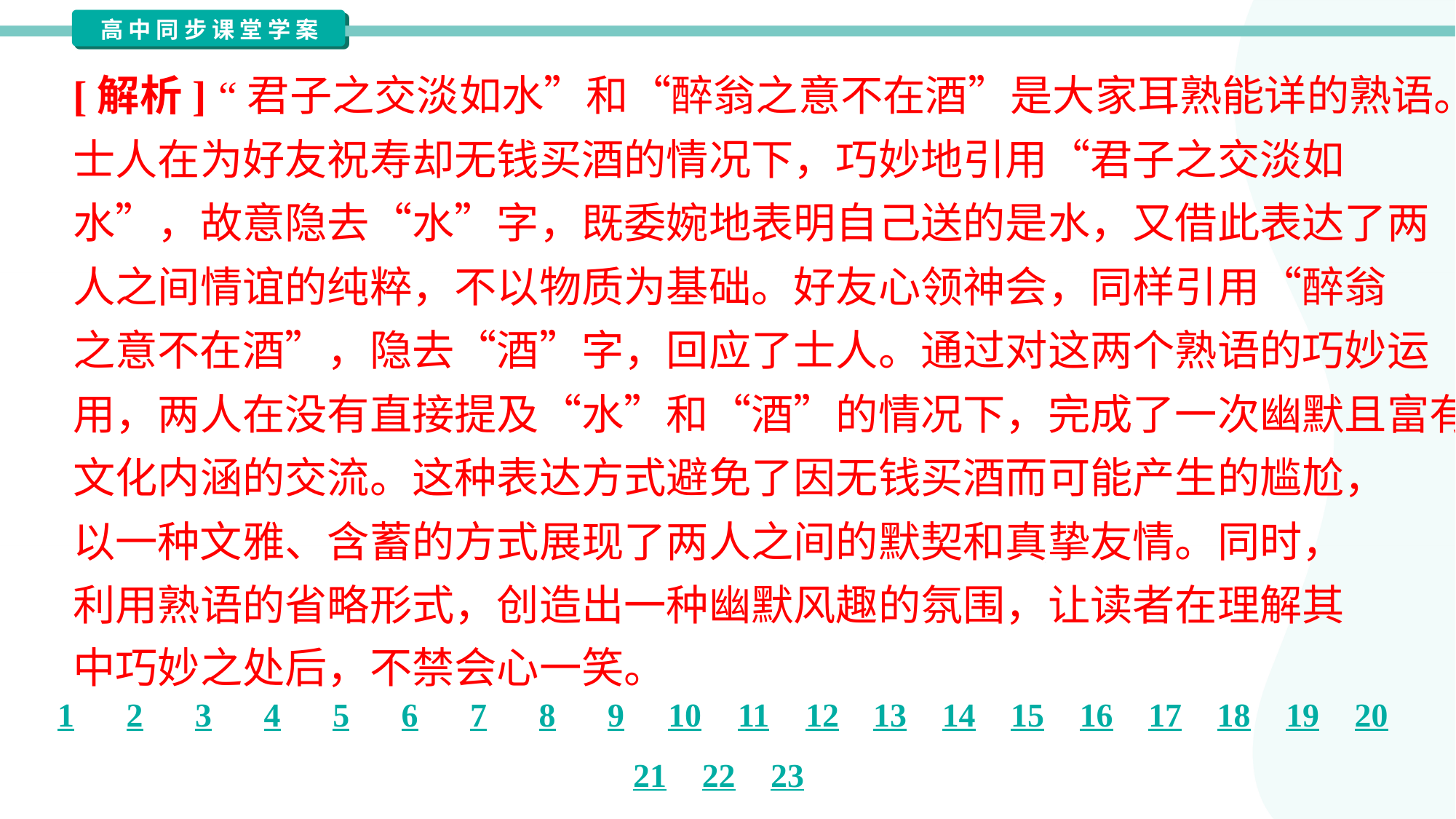

[解析] “君子之交淡如水”和“醉翁之意不在酒”是大家耳熟能详的熟语。
士人在为好友祝寿却无钱买酒的情况下，巧妙地引用“君子之交淡如
水”，故意隐去“水”字，既委婉地表明自己送的是水，又借此表达了两
人之间情谊的纯粹，不以物质为基础。好友心领神会，同样引用“醉翁
之意不在酒”，隐去“酒”字，回应了士人。通过对这两个熟语的巧妙运
用，两人在没有直接提及“水”和“酒”的情况下，完成了一次幽默且富有
文化内涵的交流。这种表达方式避免了因无钱买酒而可能产生的尴尬，
以一种文雅、含蓄的方式展现了两人之间的默契和真挚友情。同时，
利用熟语的省略形式，创造出一种幽默风趣的氛围，让读者在理解其
中巧妙之处后，不禁会心一笑。